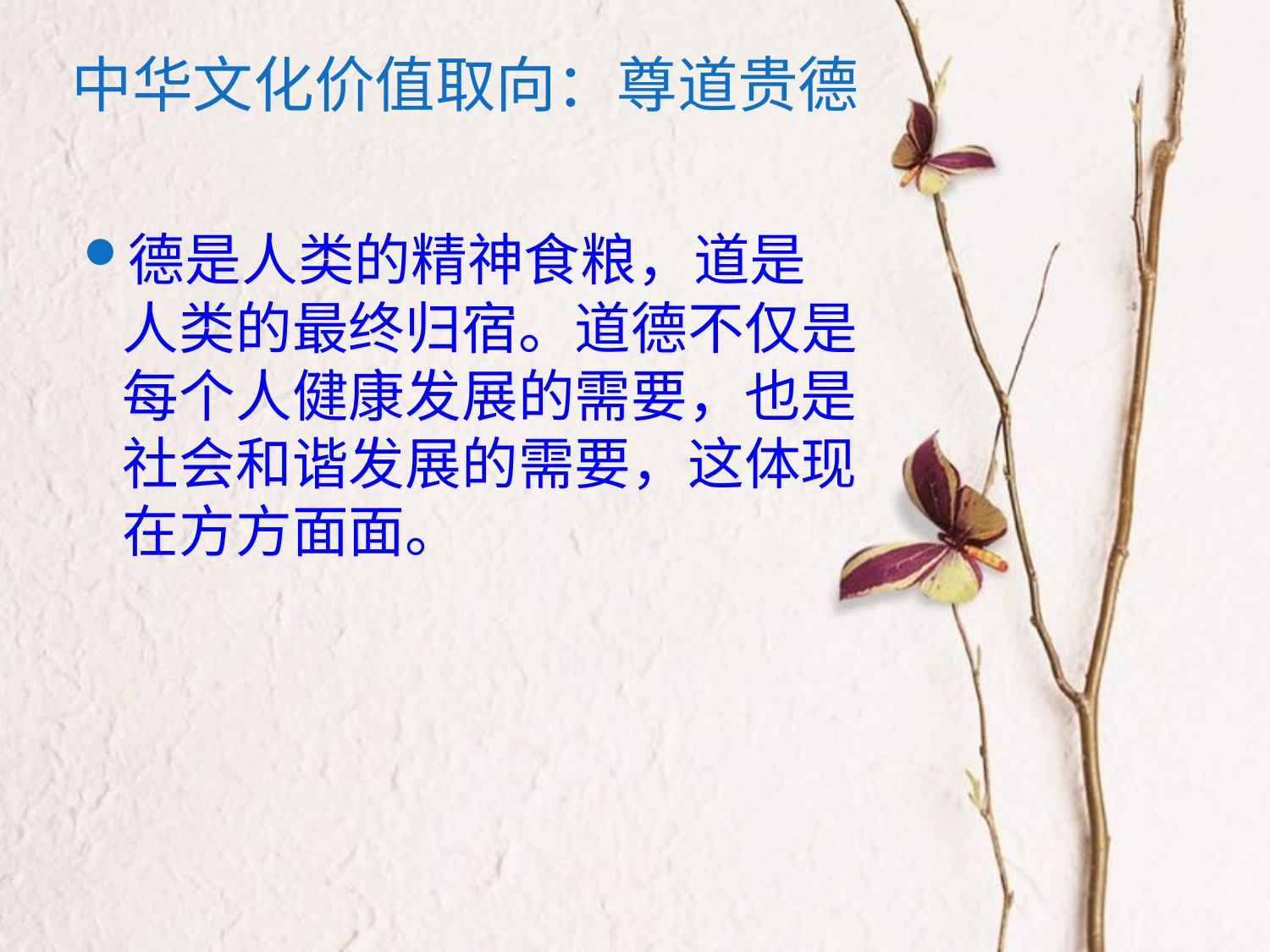

# 中华文化价值取向：尊道贵德
德是人类的精神食粮，道是人类的最终归宿。道德不仅是每个人健康发展的需要，也是社会和谐发展的需要，这体现在方方面面。